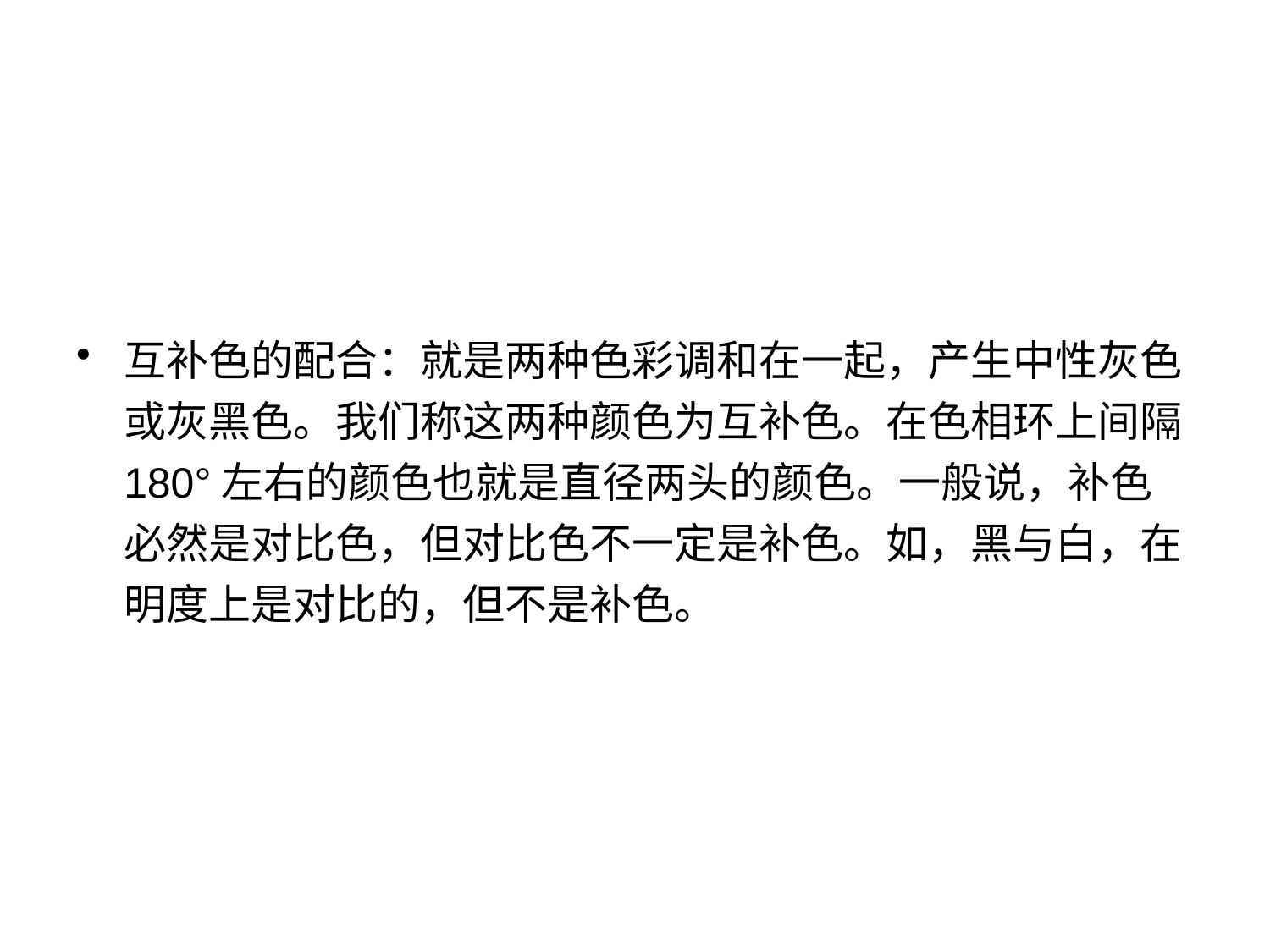

互补色的配合：就是两种色彩调和在一起，产生中性灰色或灰黑色。我们称这两种颜色为互补色。在色相环上间隔180°左右的颜色也就是直径两头的颜色。一般说，补色必然是对比色，但对比色不一定是补色。如，黑与白，在明度上是对比的，但不是补色。